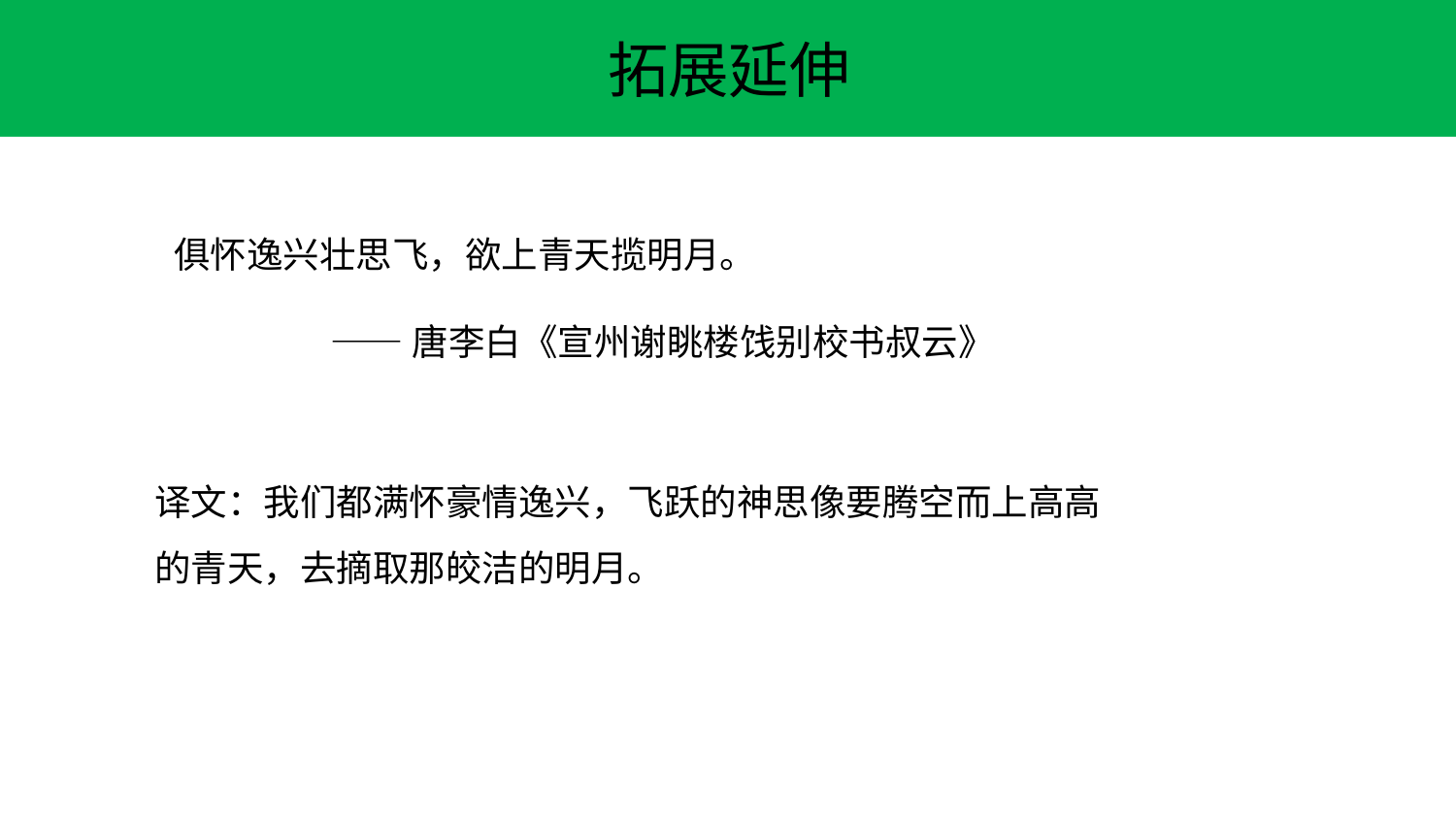

拓展延伸
拓展延伸
俱怀逸兴壮思飞，欲上青天揽明月。

                   ——唐李白《宣州谢眺楼饯别校书叔云》

译文：我们都满怀豪情逸兴，飞跃的神思像要腾空而上高高的青天，去摘取那皎洁的明月。